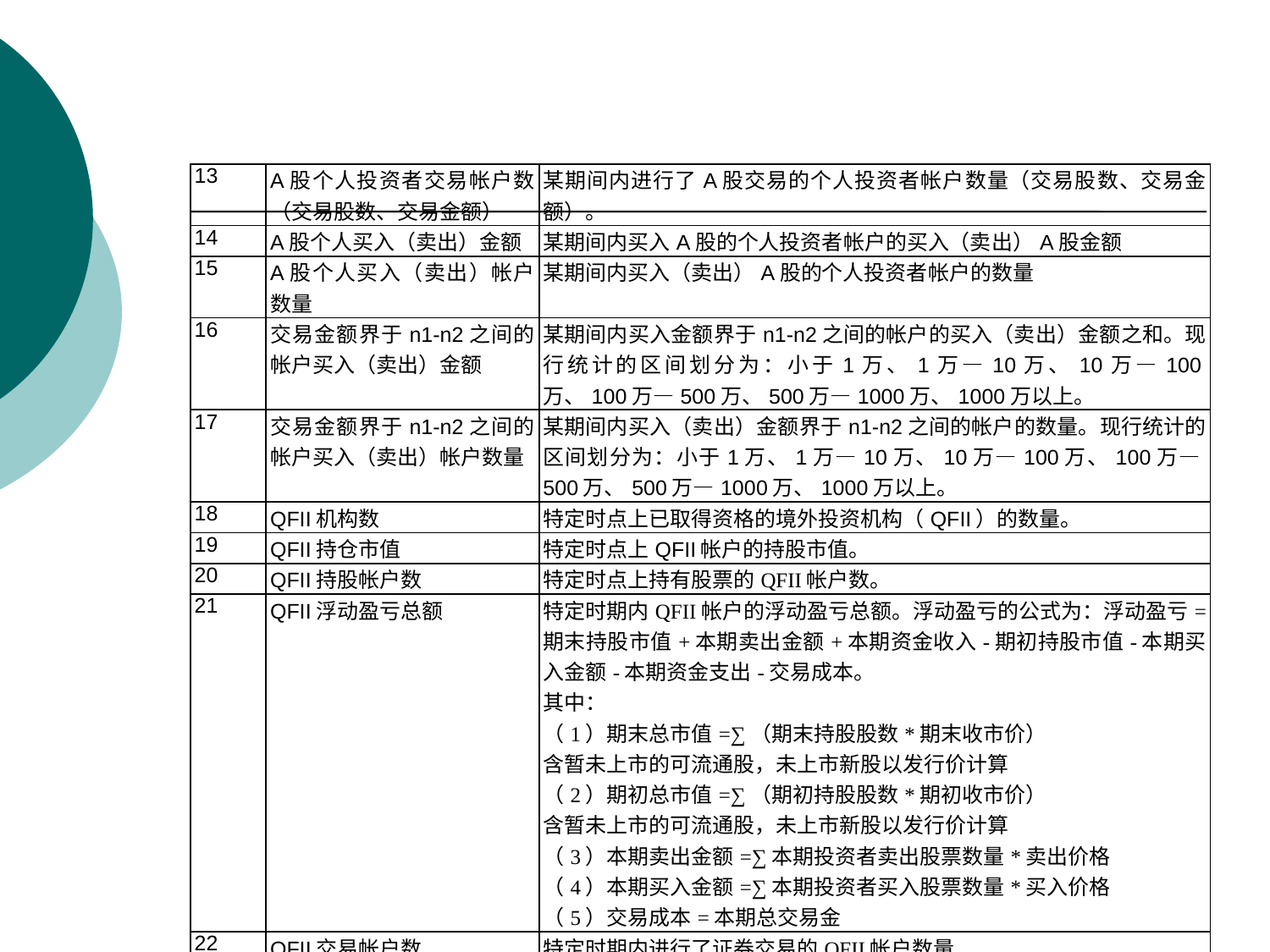

| 13 | A股个人投资者交易帐户数（交易股数、交易金额） | 某期间内进行了A股交易的个人投资者帐户数量（交易股数、交易金额）。 |
| --- | --- | --- |
| 14 | A股个人买入（卖出）金额 | 某期间内买入A股的个人投资者帐户的买入（卖出）A股金额 |
| 15 | A股个人买入（卖出）帐户数量 | 某期间内买入（卖出）A股的个人投资者帐户的数量 |
| 16 | 交易金额界于n1-n2之间的帐户买入（卖出）金额 | 某期间内买入金额界于n1-n2之间的帐户的买入（卖出）金额之和。现行统计的区间划分为：小于1万、1万—10万、10万—100万、100万—500万、500万—1000万、1000万以上。 |
| 17 | 交易金额界于n1-n2之间的帐户买入（卖出）帐户数量 | 某期间内买入（卖出）金额界于n1-n2之间的帐户的数量。现行统计的区间划分为：小于1万、1万—10万、10万—100万、100万—500万、500万—1000万、1000万以上。 |
| 18 | QFII机构数 | 特定时点上已取得资格的境外投资机构（QFII）的数量。 |
| 19 | QFII持仓市值 | 特定时点上QFII帐户的持股市值。 |
| 20 | QFII持股帐户数 | 特定时点上持有股票的QFII帐户数。 |
| 21 | QFII浮动盈亏总额 | 特定时期内QFII帐户的浮动盈亏总额。浮动盈亏的公式为：浮动盈亏= 期末持股市值+本期卖出金额+本期资金收入-期初持股市值-本期买入金额-本期资金支出-交易成本。 其中： （1）期末总市值=∑（期末持股股数\*期末收市价） 含暂未上市的可流通股，未上市新股以发行价计算 （2）期初总市值=∑（期初持股股数\*期初收市价） 含暂未上市的可流通股，未上市新股以发行价计算 （3）本期卖出金额=∑本期投资者卖出股票数量\*卖出价格 （4）本期买入金额=∑本期投资者买入股票数量\*买入价格 （5）交易成本=本期总交易金 |
| 22 | QFII交易帐户数 | 特定时期内进行了证券交易的QFII帐户数量 |
| 23 | QFII资金规模 | 特定时点上已转入QFII帐户上的累计资金量 |
| 24 | 单位帐户平均持有封闭式基金市值（数量） | 封闭式基金总市值（数量）与持有封闭式基金的帐户数量的比值。 |
| 25 | 投资基金平均交易天数 | 特定时期内投资基金帐户进行证券交易的平均天数。 |